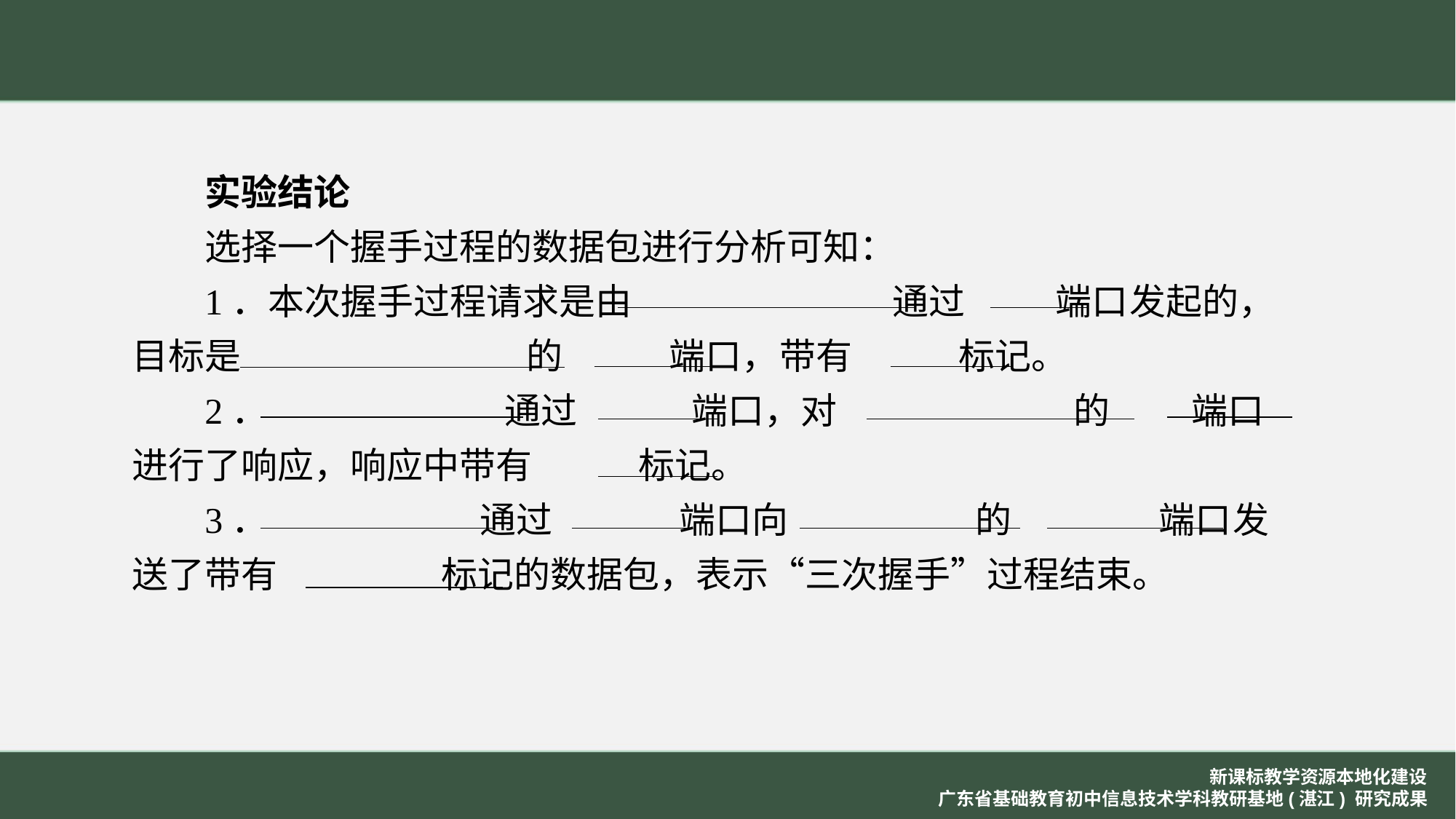

实验结论
选择一个握手过程的数据包进行分析可知：
1．本次握手过程请求是由                                通过           端口发起的，目标是                                   的             端口，带有             标记。
2．                             通过              端口，对                             的          端口进行了响应，响应中带有             标记。
3．                          通过　　　  端口向                       的                  端口发送了带有                    标记的数据包，表示“三次握手”过程结束。